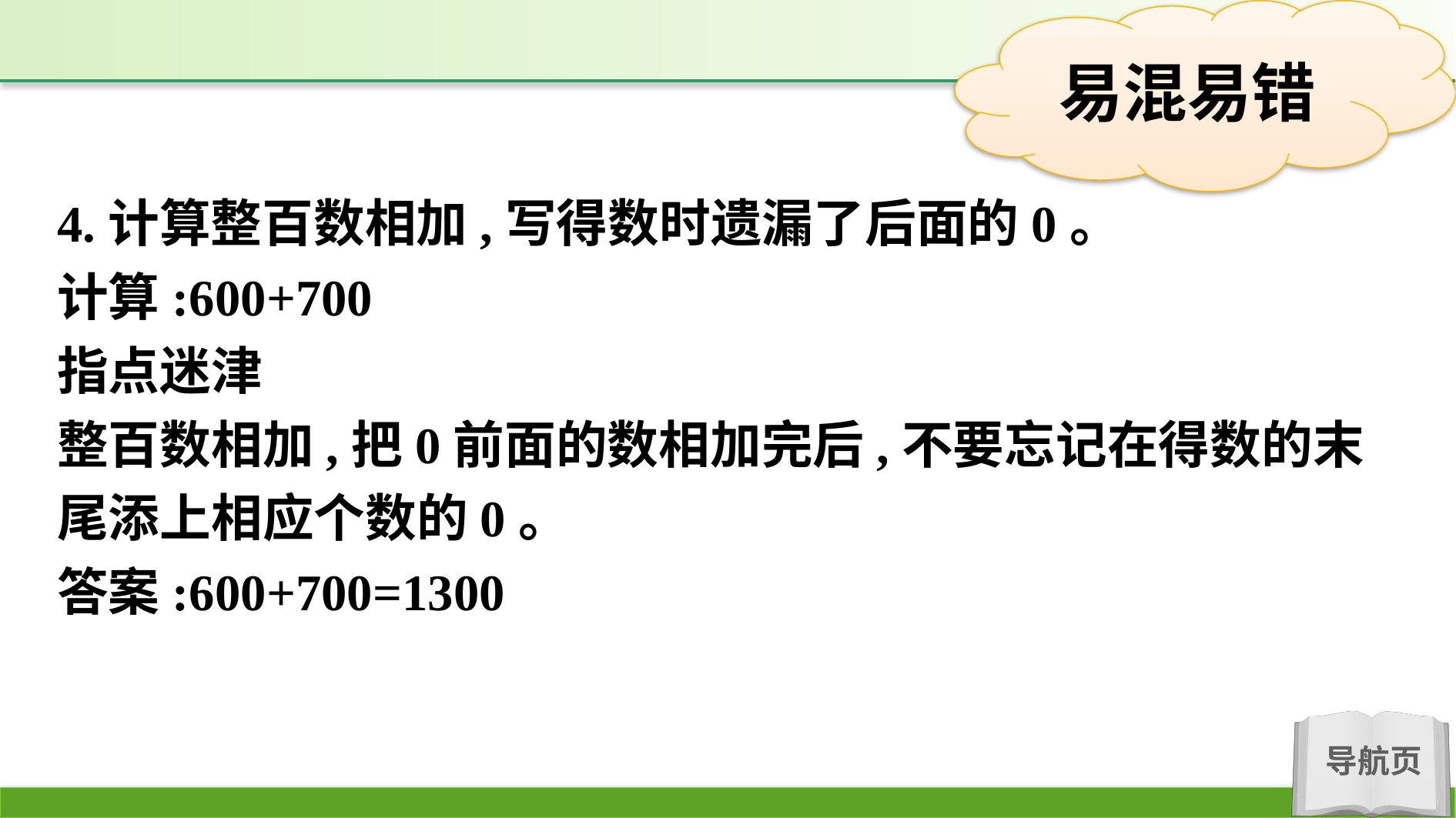

4.计算整百数相加,写得数时遗漏了后面的0。
计算:600+700
指点迷津
整百数相加,把0前面的数相加完后,不要忘记在得数的末尾添上相应个数的0。
答案:600+700=1300